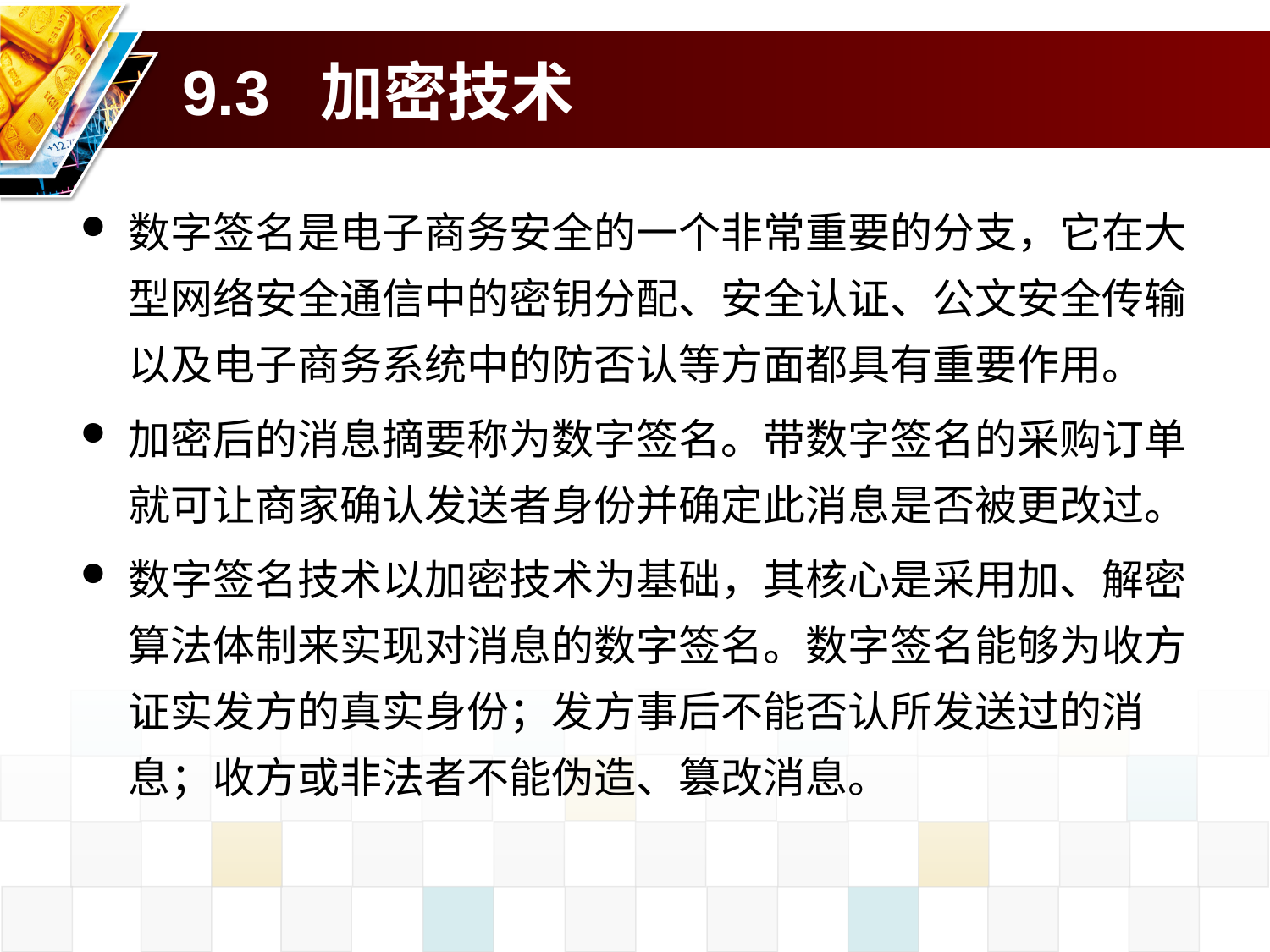

# 9.3  加密技术
数字签名是电子商务安全的一个非常重要的分支，它在大型网络安全通信中的密钥分配、安全认证、公文安全传输以及电子商务系统中的防否认等方面都具有重要作用。
加密后的消息摘要称为数字签名。带数字签名的采购订单就可让商家确认发送者身份并确定此消息是否被更改过。
数字签名技术以加密技术为基础，其核心是采用加、解密算法体制来实现对消息的数字签名。数字签名能够为收方证实发方的真实身份；发方事后不能否认所发送过的消息；收方或非法者不能伪造、篡改消息。